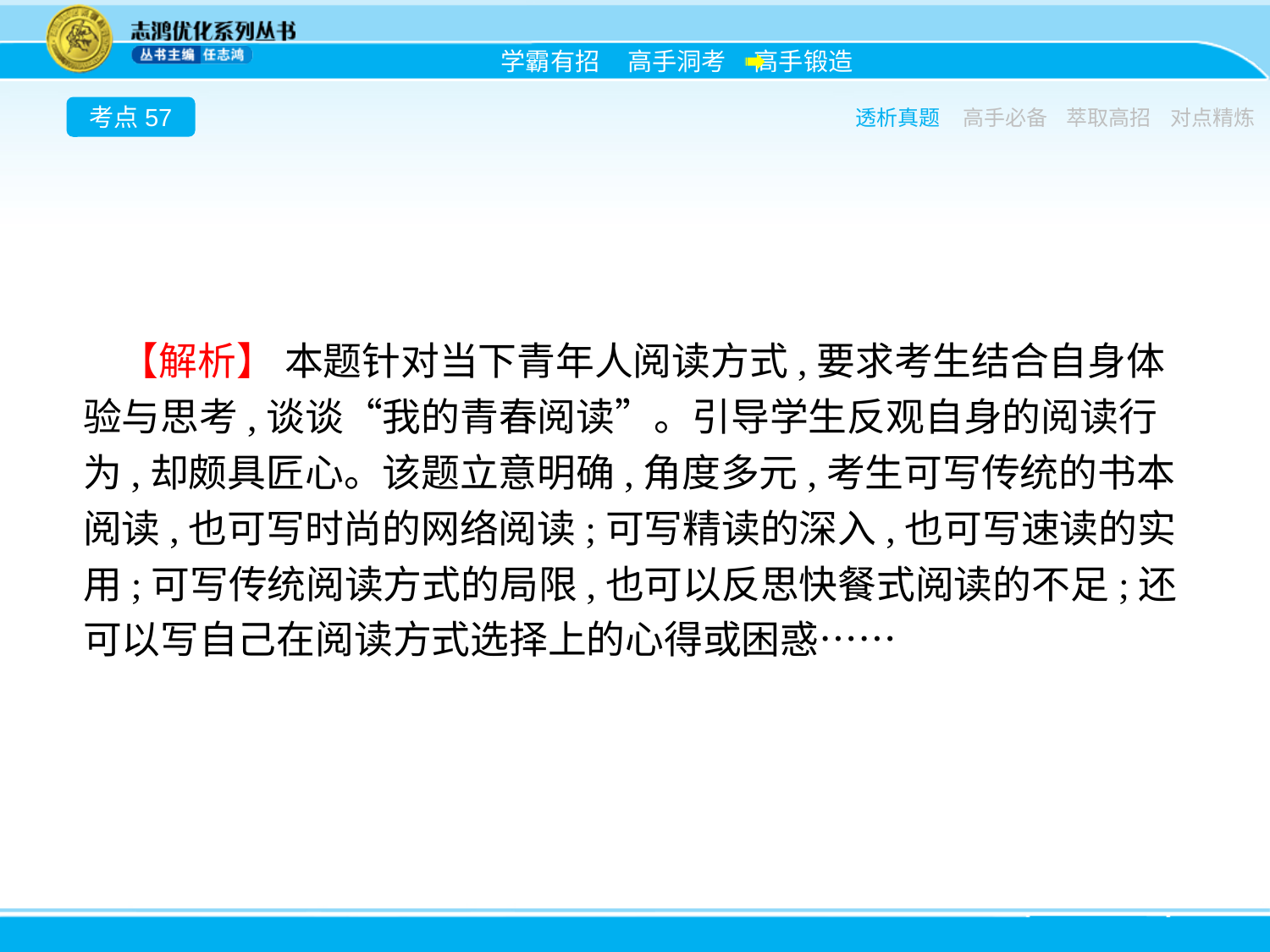

考点57
透析真题
高手必备
萃取高招
对点精炼
【解析】 本题针对当下青年人阅读方式,要求考生结合自身体验与思考,谈谈“我的青春阅读”。引导学生反观自身的阅读行为,却颇具匠心。该题立意明确,角度多元,考生可写传统的书本阅读,也可写时尚的网络阅读;可写精读的深入,也可写速读的实用;可写传统阅读方式的局限,也可以反思快餐式阅读的不足;还可以写自己在阅读方式选择上的心得或困惑……